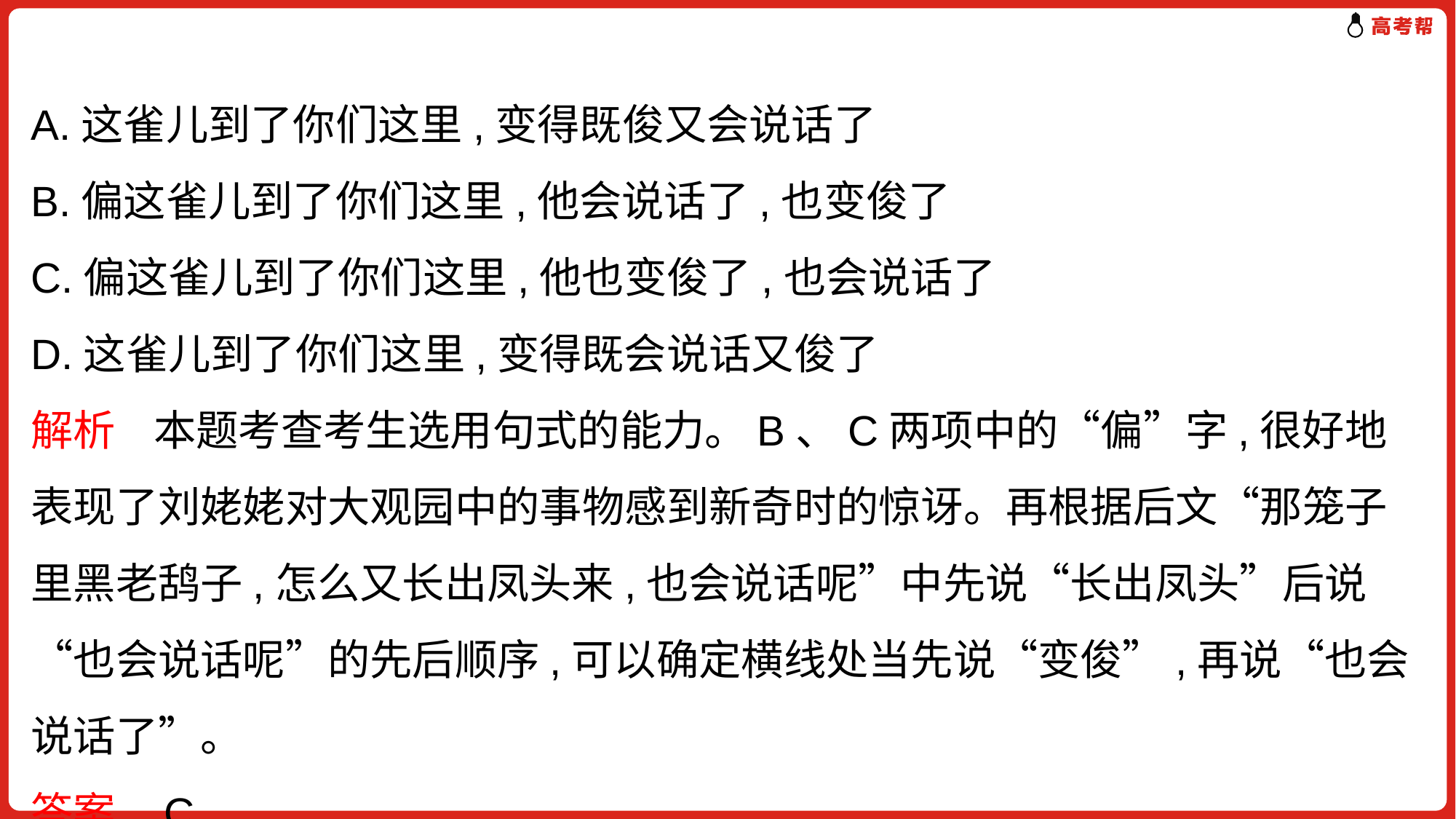

A.这雀儿到了你们这里,变得既俊又会说话了
B.偏这雀儿到了你们这里,他会说话了,也变俊了
C.偏这雀儿到了你们这里,他也变俊了,也会说话了
D.这雀儿到了你们这里,变得既会说话又俊了
解析    本题考查考生选用句式的能力。B、C两项中的“偏”字,很好地表现了刘姥姥对大观园中的事物感到新奇时的惊讶。再根据后文“那笼子里黑老鸹子,怎么又长出凤头来,也会说话呢”中先说“长出凤头”后说“也会说话呢”的先后顺序,可以确定横线处当先说“变俊”,再说“也会说话了”。
答案    C